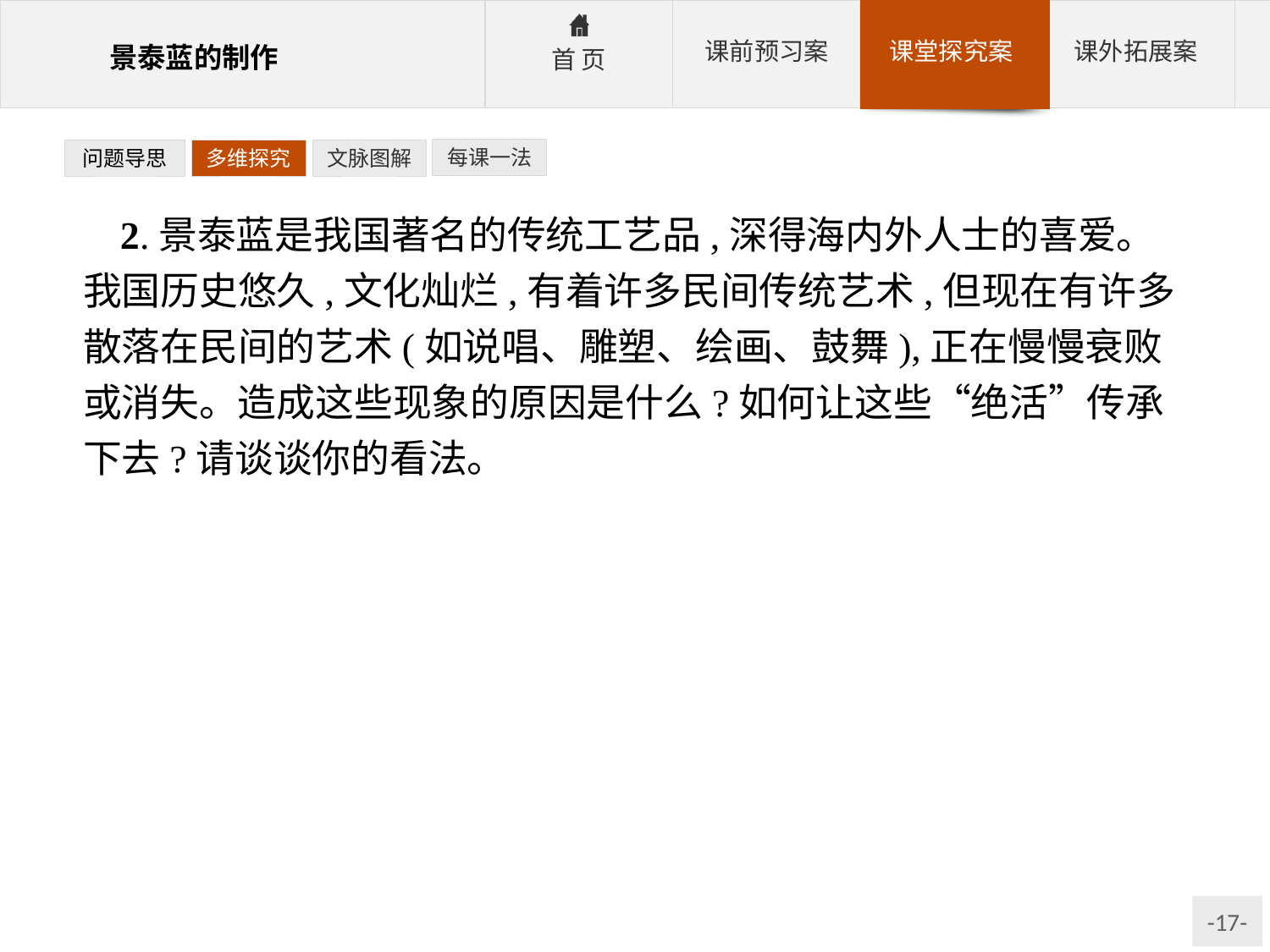

每课一法
问题导思
多维探究
文脉图解
2.景泰蓝是我国著名的传统工艺品,深得海内外人士的喜爱。我国历史悠久,文化灿烂,有着许多民间传统艺术,但现在有许多散落在民间的艺术(如说唱、雕塑、绘画、鼓舞),正在慢慢衰败或消失。造成这些现象的原因是什么?如何让这些“绝活”传承下去?请谈谈你的看法。
提示:这道题涉及的范围较广,不必对这些民间传统工艺的失传作出专业的回答,只要有自己的理解,能够自圆其说即可。
参考答案:从民间艺术自身来看,这些衰败或消失的艺术大多缺乏传承体系,在现代文明的冲击下,逐渐失去市场进而消亡。许多依靠口头和行为传承的各种技艺、习俗、礼仪等文化遗产也在不断消失;许多民族民间艺术属独门绝技,口传心授,往往因人而存,人绝艺亡。